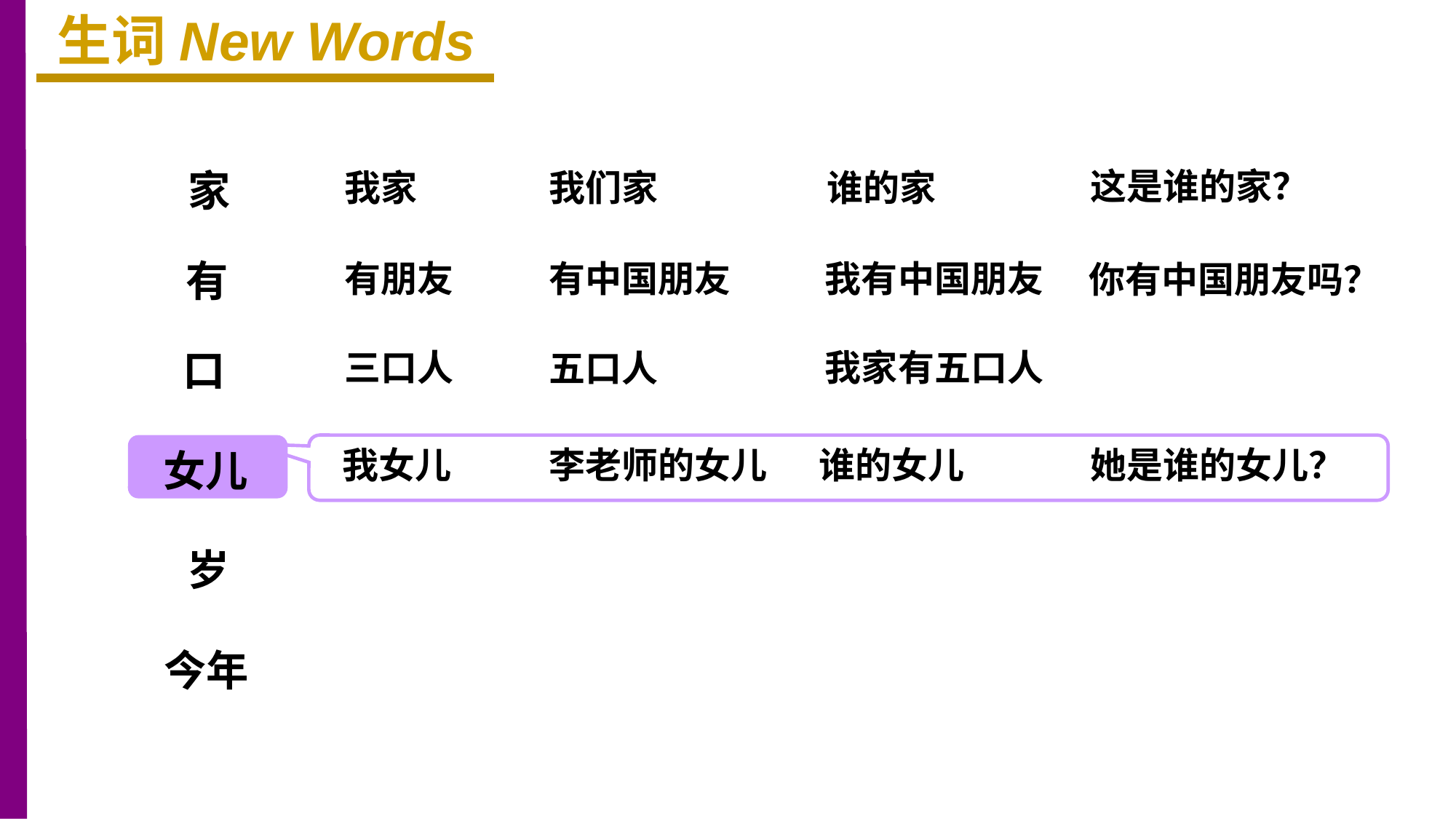

生词New Words
这是谁的家？
家
我家
我们家
谁的家
有
有朋友
有中国朋友
我有中国朋友
你有中国朋友吗？
口
三口人
我家有五口人
五口人

我女儿
谁的女儿
李老师的女儿
她是谁的女儿？
女儿
岁
今年